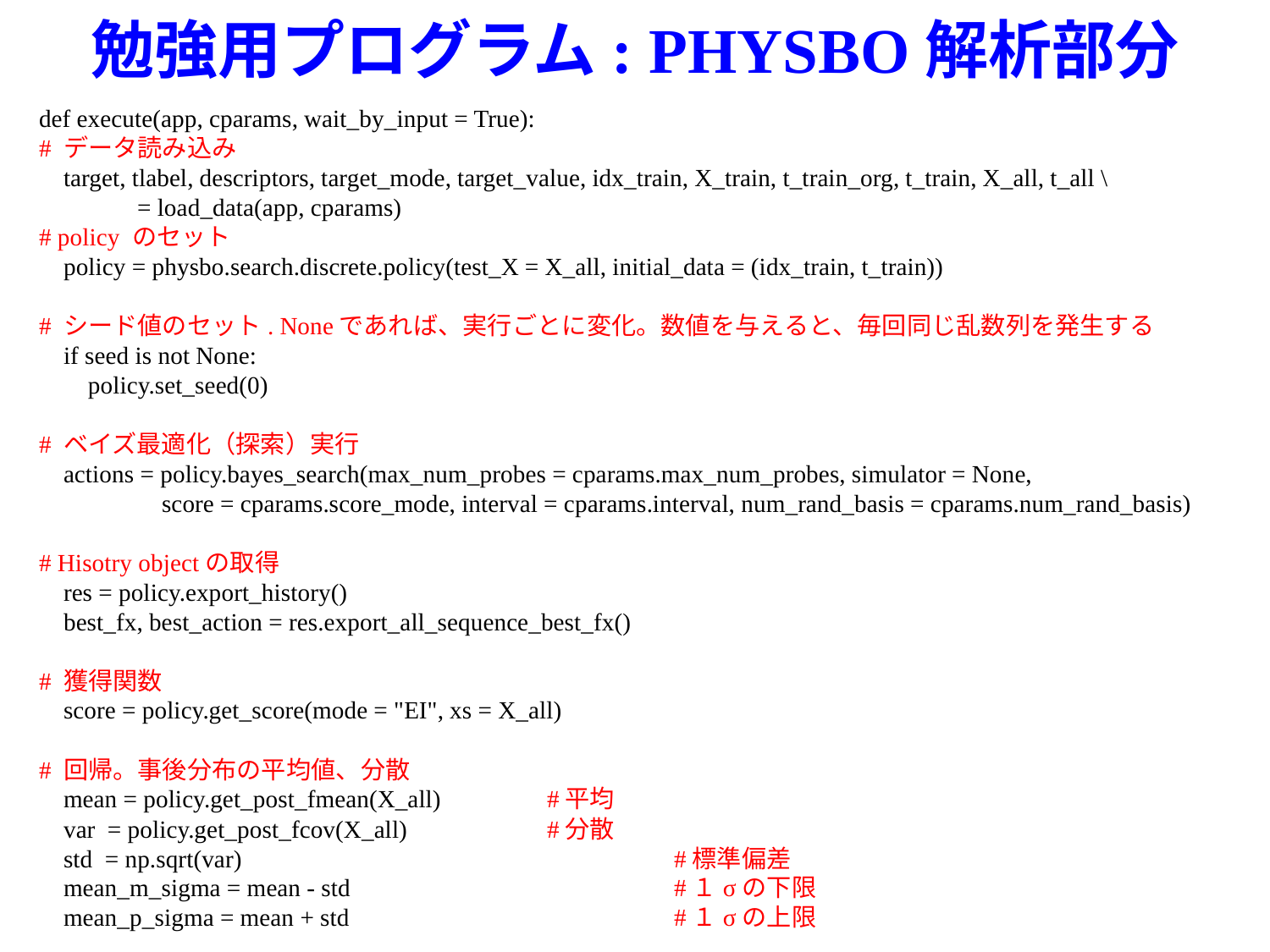

# 勉強用プログラム: PHYSBO解析部分
def execute(app, cparams, wait_by_input = True):
# データ読み込み
    target, tlabel, descriptors, target_mode, target_value, idx_train, X_train, t_train_org, t_train, X_all, t_all \
                = load_data(app, cparams)
# policy のセット
    policy = physbo.search.discrete.policy(test_X = X_all, initial_data = (idx_train, t_train))

# シード値のセット. Noneであれば、実行ごとに変化。数値を与えると、毎回同じ乱数列を発生する
    if seed is not None:
        policy.set_seed(0)

# ベイズ最適化（探索）実行
    actions = policy.bayes_search(max_num_probes = cparams.max_num_probes, simulator = None,
                    score = cparams.score_mode, interval = cparams.interval, num_rand_basis = cparams.num_rand_basis)

# Hisotry objectの取得
    res = policy.export_history()
    best_fx, best_action = res.export_all_sequence_best_fx()

# 獲得関数
    score = policy.get_score(mode = "EI", xs = X_all)

# 回帰。事後分布の平均値、分散
    mean = policy.get_post_fmean(X_all) 	#平均
    var  = policy.get_post_fcov(X_all)		#分散
    std  = np.sqrt(var)				#標準偏差
    mean_m_sigma = mean - std			#１σの下限
    mean_p_sigma = mean + std			#１σの上限